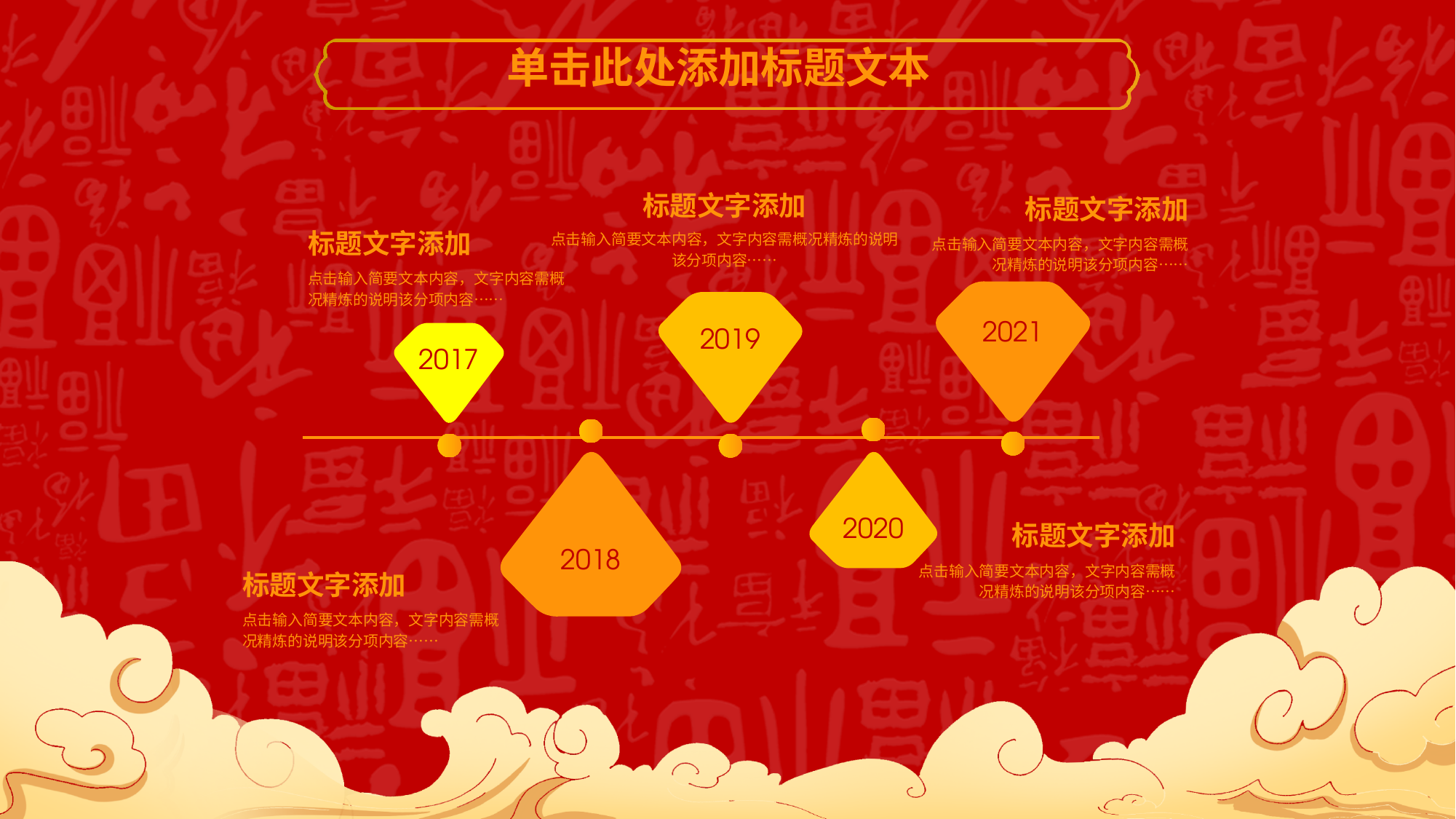

单击此处添加标题文本
标题文字添加
点击输入简要文本内容，文字内容需概况精炼的说明该分项内容……
标题文字添加
点击输入简要文本内容，文字内容需概况精炼的说明该分项内容……
标题文字添加
点击输入简要文本内容，文字内容需概况精炼的说明该分项内容……
2021
2019
2017

2018

2020
标题文字添加
点击输入简要文本内容，文字内容需概况精炼的说明该分项内容……
标题文字添加
点击输入简要文本内容，文字内容需概况精炼的说明该分项内容……